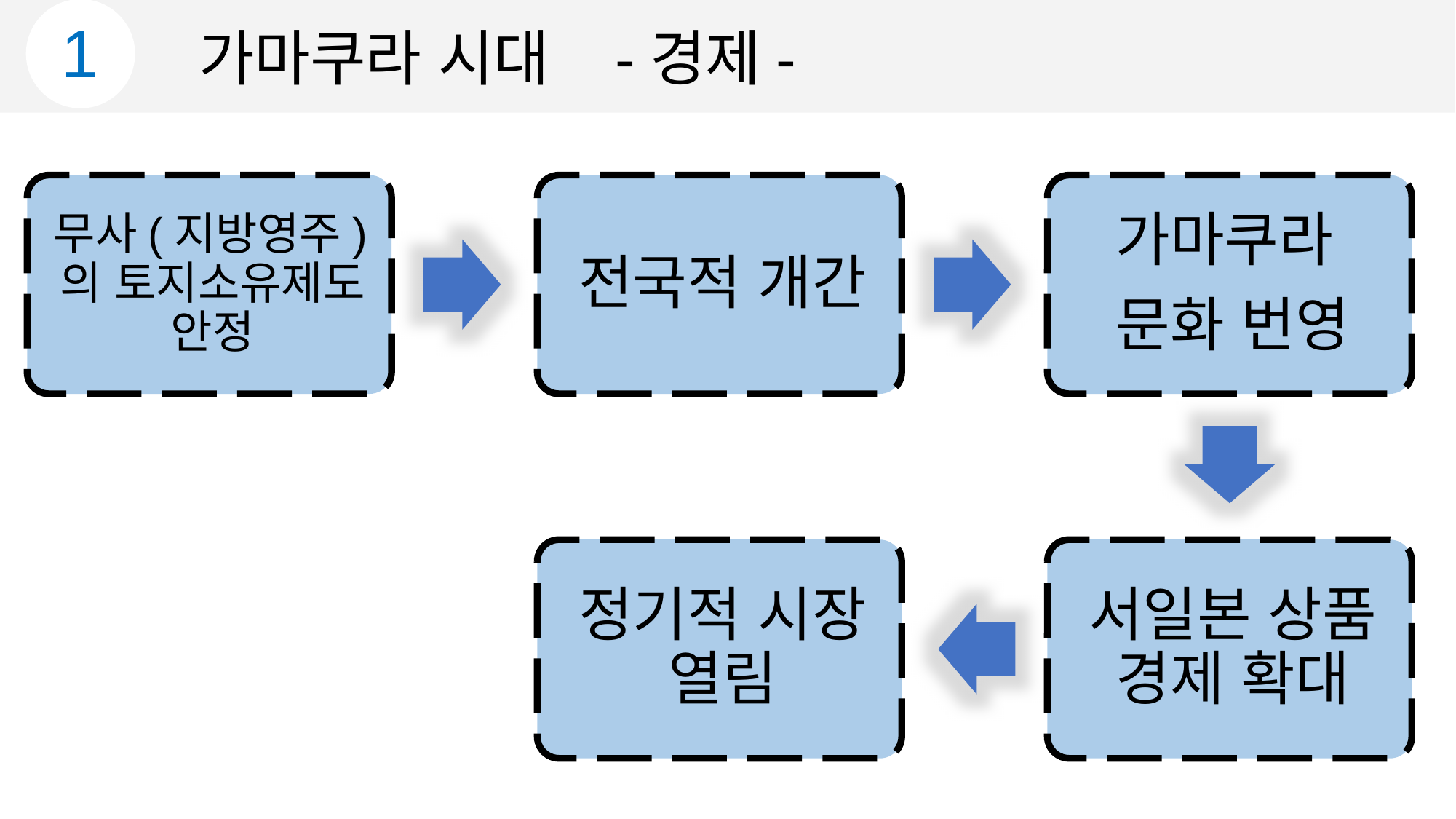

1
가마쿠라 시대   -경제-
무사(지방영주)의 토지소유제도 안정

전국적 개간

가마쿠라
문화 번영

서일본 상품 경제 확대

정기적 시장 열림